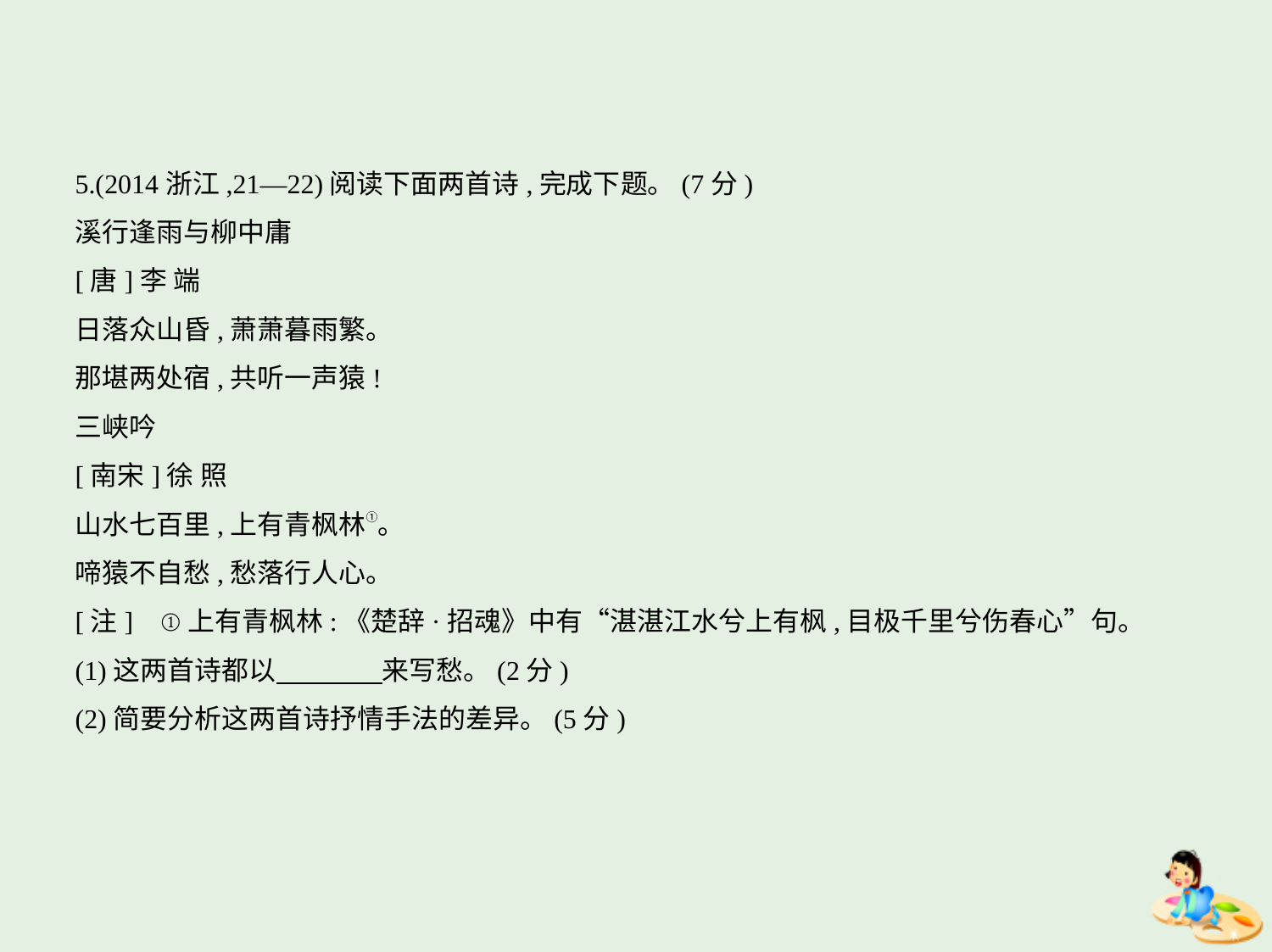

5.(2014浙江,21—22)阅读下面两首诗,完成下题。(7分)
溪行逢雨与柳中庸
[唐]李 端
日落众山昏,萧萧暮雨繁。
那堪两处宿,共听一声猿!
三峡吟
[南宋]徐 照
山水七百里,上有青枫林①。
啼猿不自愁,愁落行人心。
[注]    ①上有青枫林:《楚辞·招魂》中有“湛湛江水兮上有枫,目极千里兮伤春心”句。
(1)这两首诗都以　　　    来写愁。(2分)
(2)简要分析这两首诗抒情手法的差异。(5分)